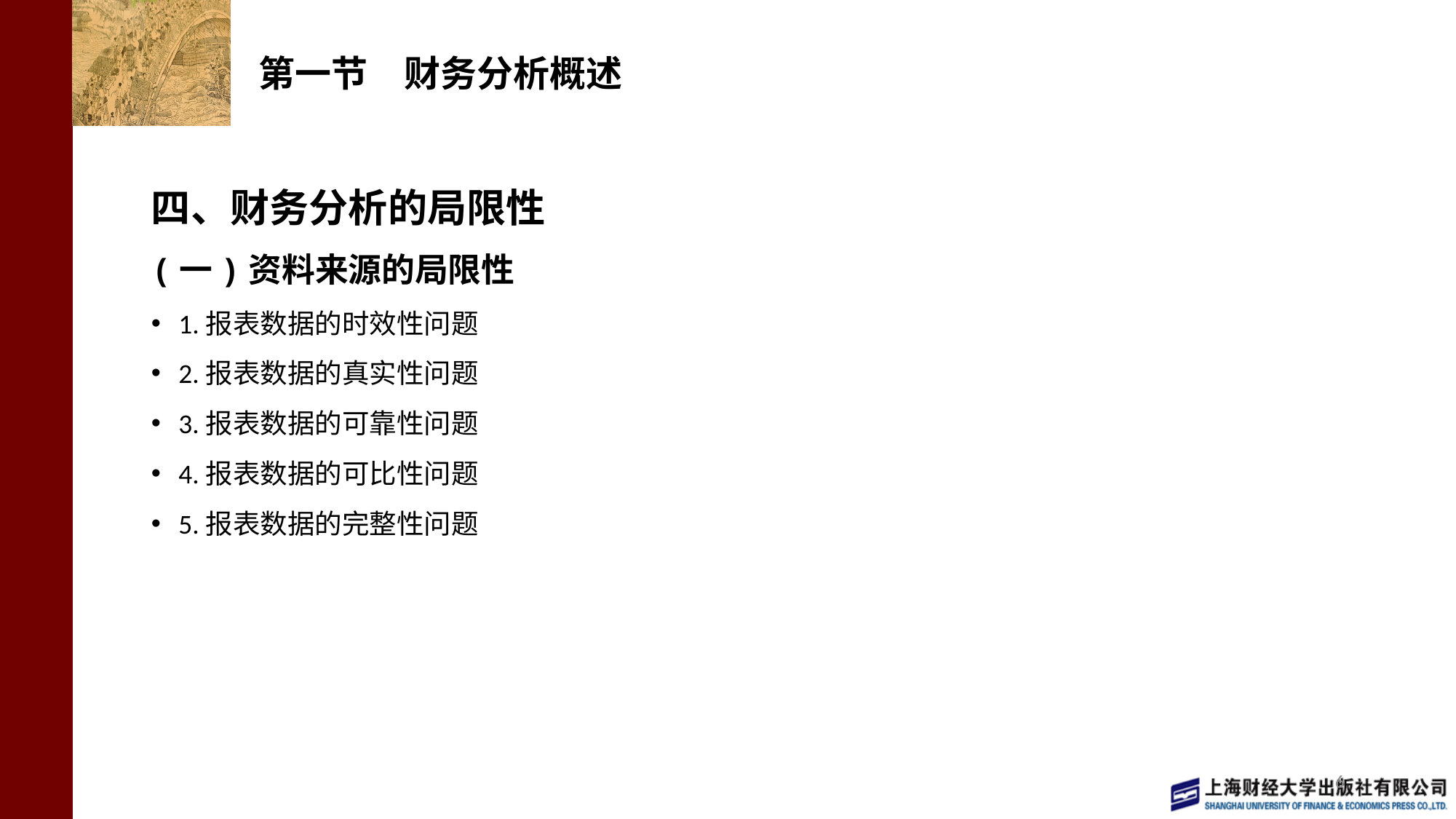

# 第一节　财务分析概述
四、财务分析的局限性
(一)资料来源的局限性
1.报表数据的时效性问题
2.报表数据的真实性问题
3.报表数据的可靠性问题
4.报表数据的可比性问题
5.报表数据的完整性问题

6